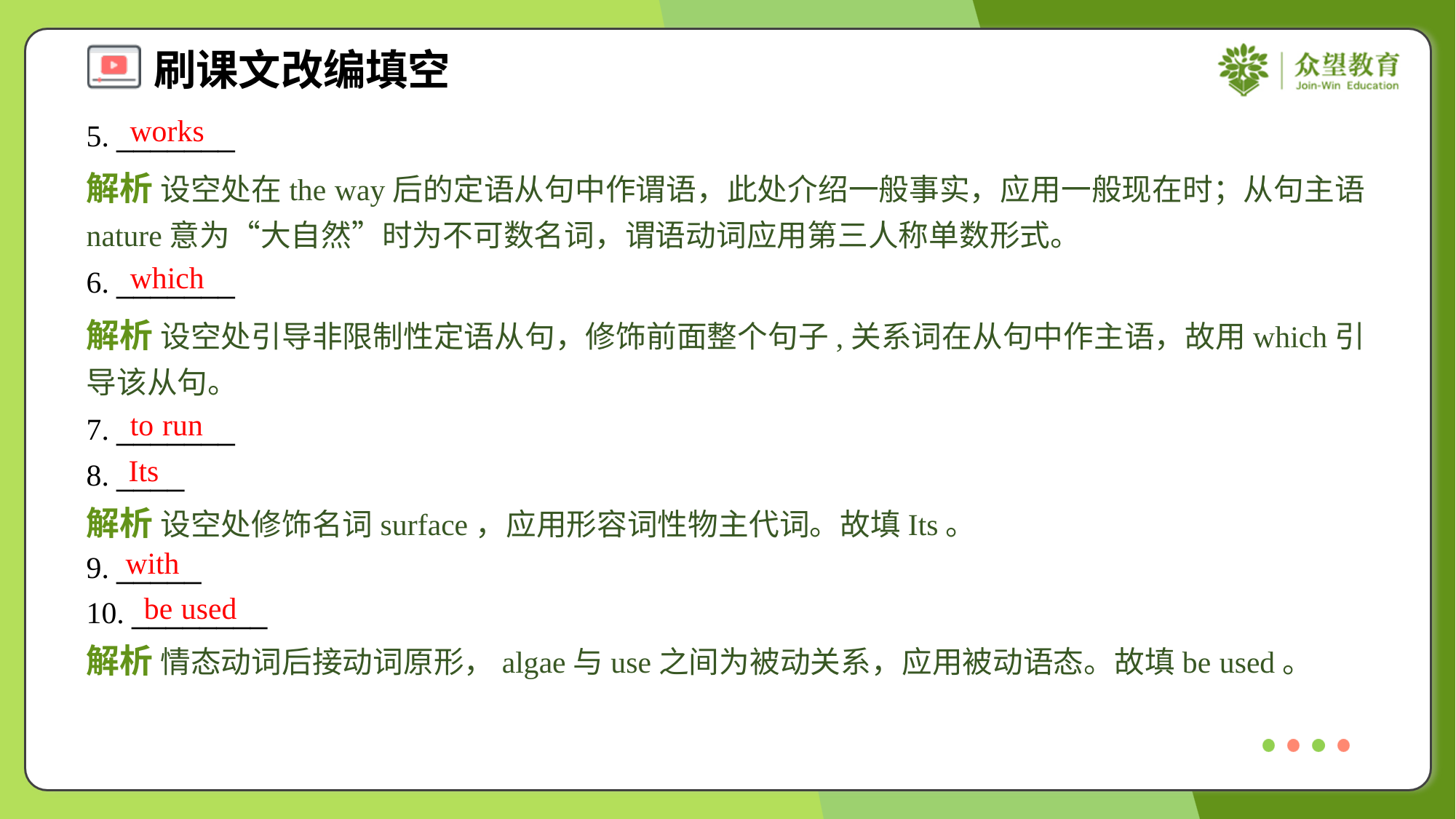

works
5. _______
解析 设空处在the way后的定语从句中作谓语，此处介绍一般事实，应用一般现在时；从句主语nature意为“大自然”时为不可数名词，谓语动词应用第三人称单数形式。
which
6. _______
解析 设空处引导非限制性定语从句，修饰前面整个句子,关系词在从句中作主语，故用which引导该从句。
to run
7. _______
8. ____
Its
解析 设空处修饰名词surface，应用形容词性物主代词。故填Its。
with
9. _____
10. ________
be used
解析 情态动词后接动词原形，algae与use之间为被动关系，应用被动语态。故填be used。